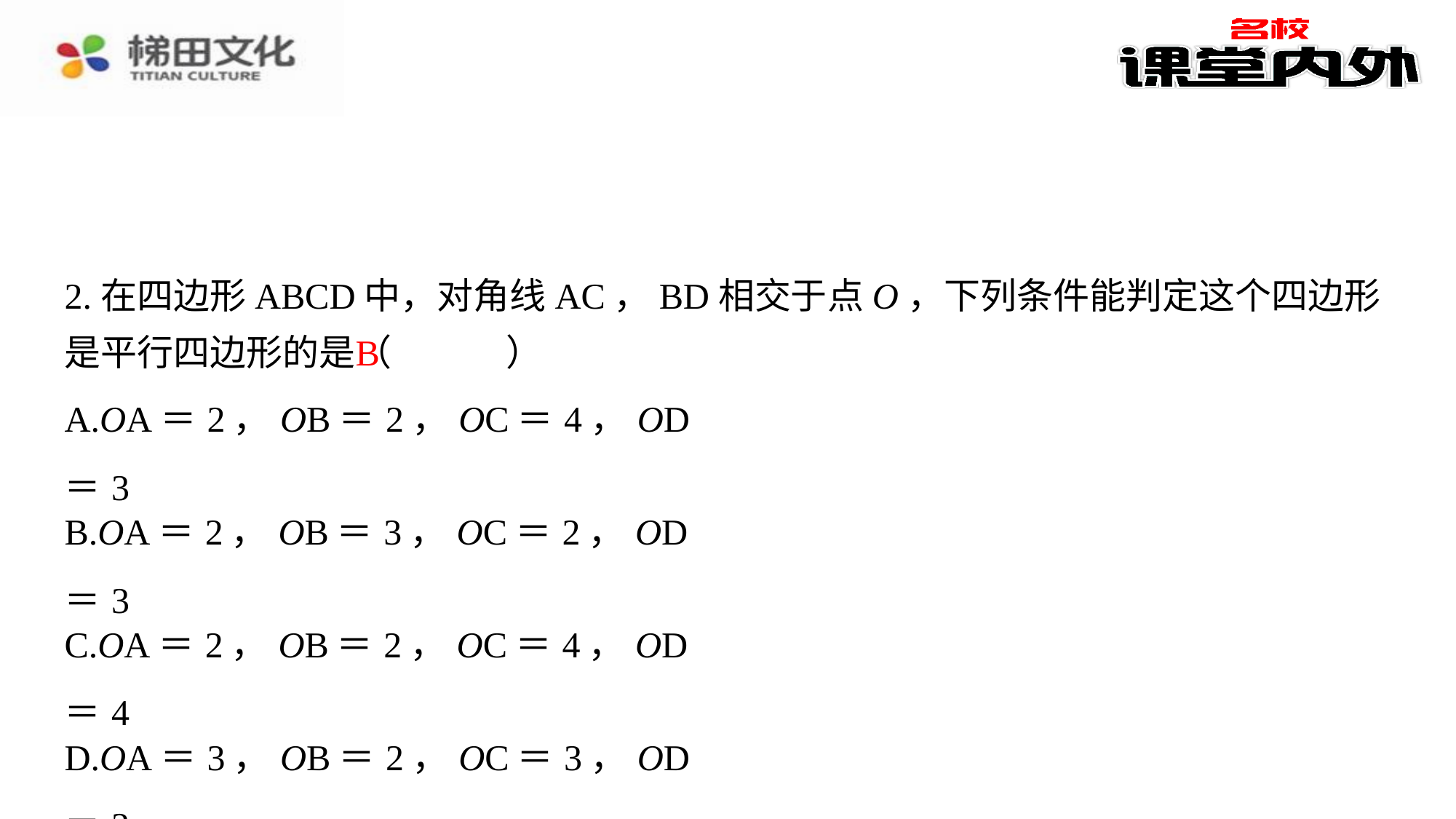

2.在四边形ABCD中，对角线AC，BD相交于点O，下列条件能判定这个四边形是平行四边形的是（　B　）
B
| A.OA＝2，OB＝2，OC＝4，OD＝3 |
| --- |
| B.OA＝2，OB＝3，OC＝2，OD＝3 |
| C.OA＝2，OB＝2，OC＝4，OD＝4 |
| D.OA＝3，OB＝2，OC＝3，OD＝3 |